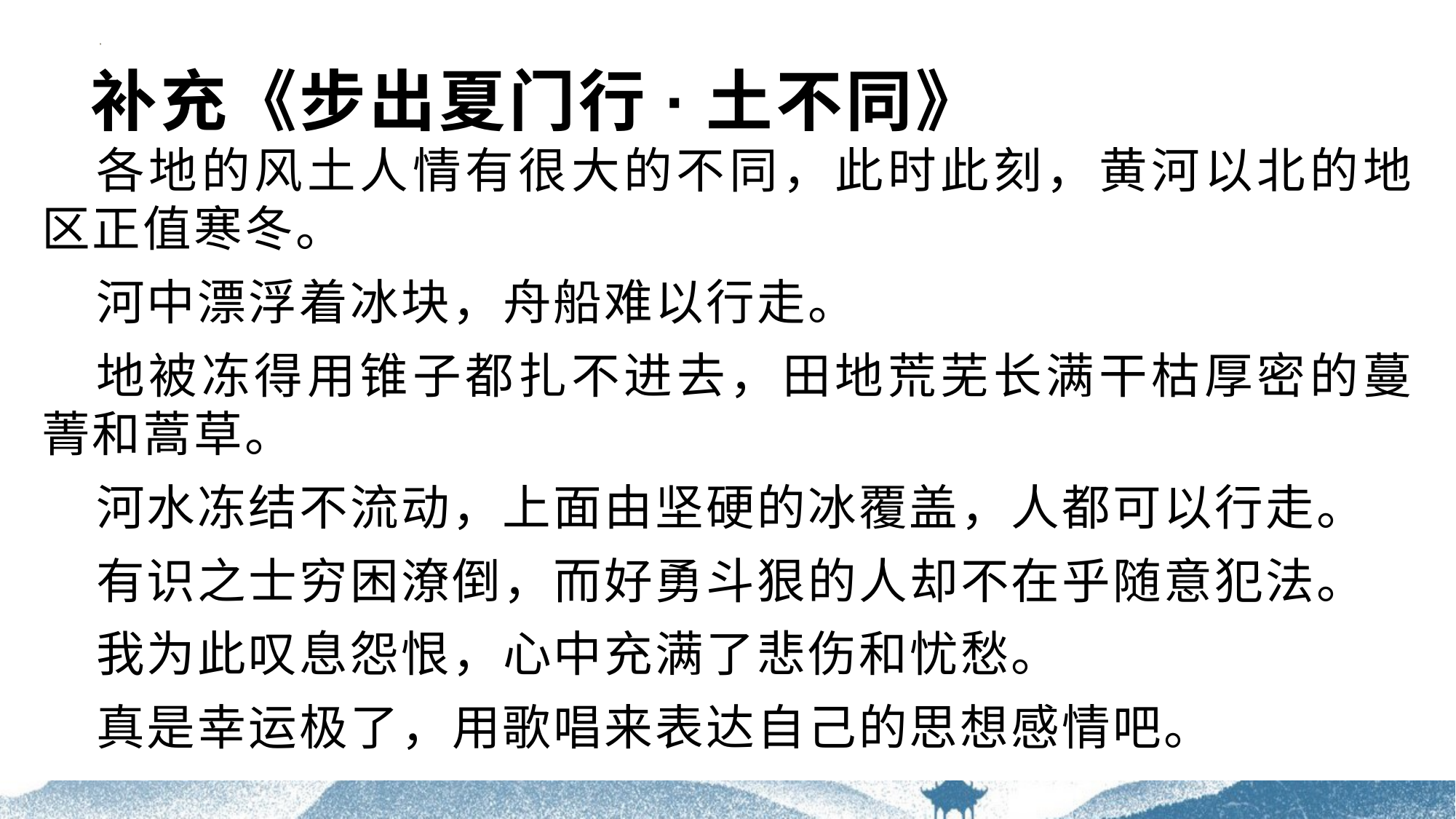

# 补充《步出夏门行·土不同》
各地的风土人情有很大的不同，此时此刻，黄河以北的地区正值寒冬。
河中漂浮着冰块，舟船难以行走。
地被冻得用锥子都扎不进去，田地荒芜长满干枯厚密的蔓菁和蒿草。
河水冻结不流动，上面由坚硬的冰覆盖，人都可以行走。
有识之士穷困潦倒，而好勇斗狠的人却不在乎随意犯法。
我为此叹息怨恨，心中充满了悲伤和忧愁。
真是幸运极了，用歌唱来表达自己的思想感情吧。